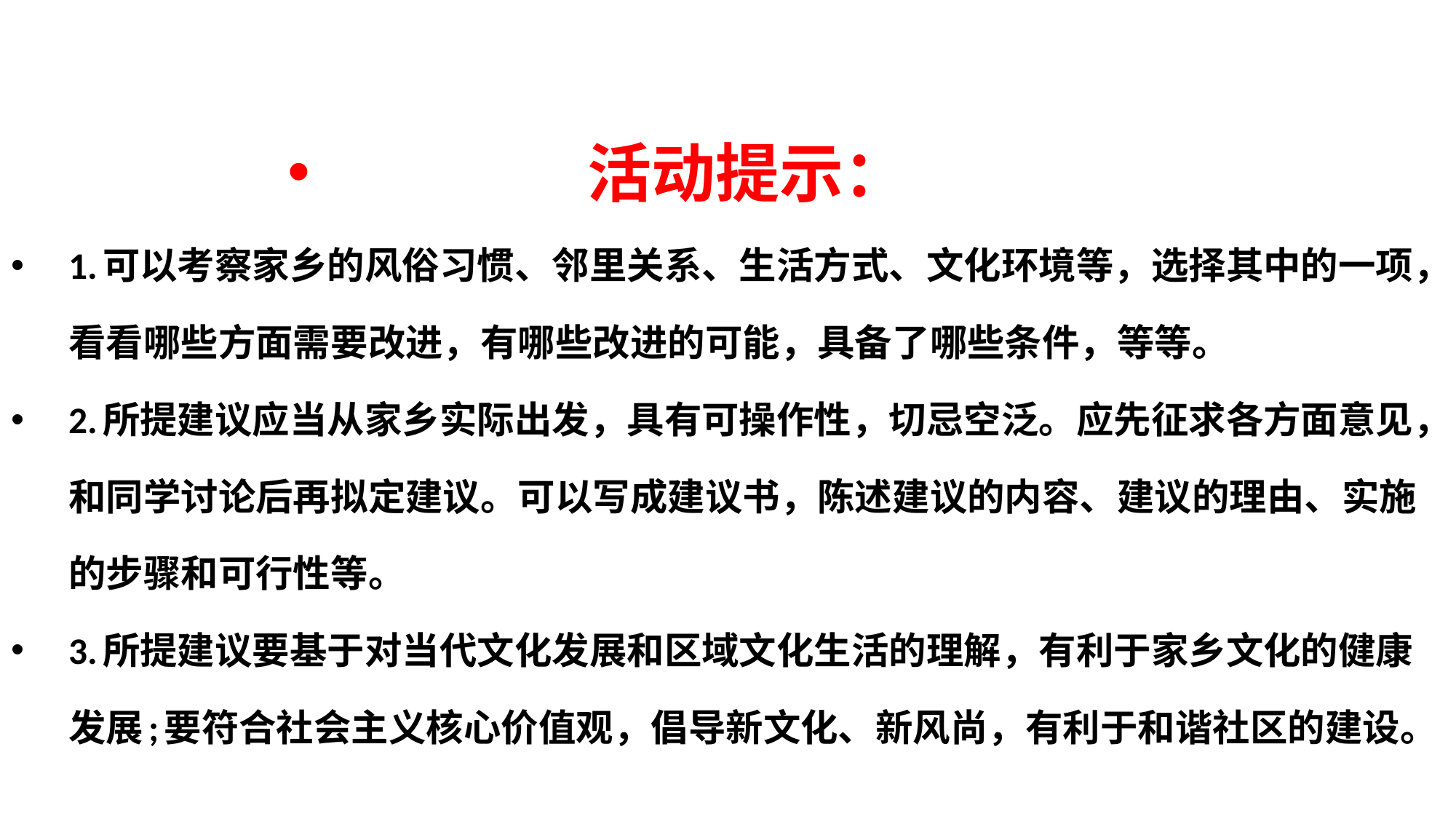

活动提示：
1.可以考察家乡的风俗习惯、邻里关系、生活方式、文化环境等，选择其中的一项，看看哪些方面需要改进，有哪些改进的可能，具备了哪些条件，等等。
2.所提建议应当从家乡实际出发，具有可操作性，切忌空泛。应先征求各方面意见，和同学讨论后再拟定建议。可以写成建议书，陈述建议的内容、建议的理由、实施的步骤和可行性等。
3.所提建议要基于对当代文化发展和区域文化生活的理解，有利于家乡文化的健康发展;要符合社会主义核心价值观，倡导新文化、新风尚，有利于和谐社区的建设。